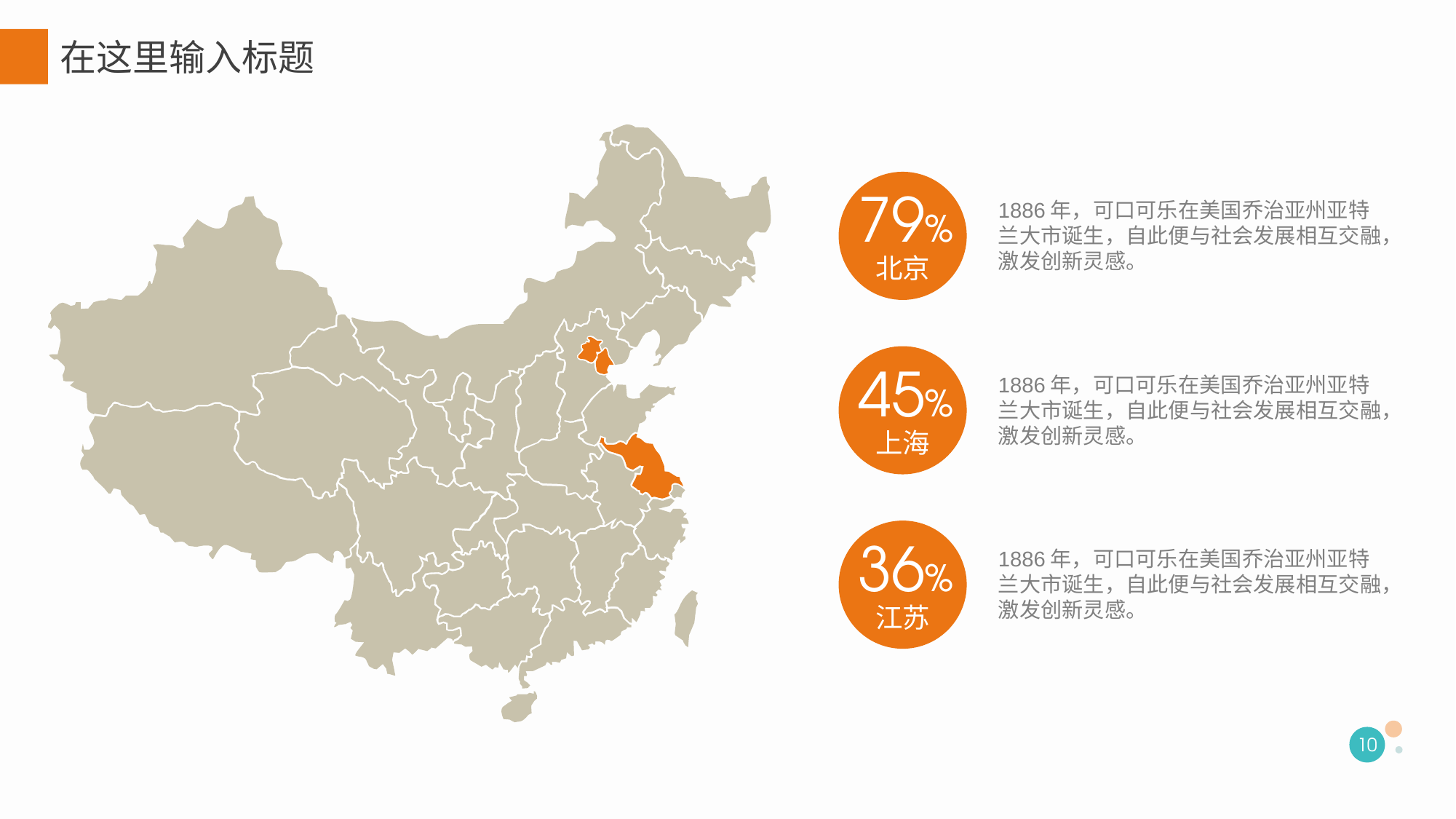

在这里输入标题

79%
北京
1886年，可口可乐在美国乔治亚州亚特兰大市诞生，自此便与社会发展相互交融，激发创新灵感。

45%
上海
1886年，可口可乐在美国乔治亚州亚特兰大市诞生，自此便与社会发展相互交融，激发创新灵感。

36%
江苏
1886年，可口可乐在美国乔治亚州亚特兰大市诞生，自此便与社会发展相互交融，激发创新灵感。
10